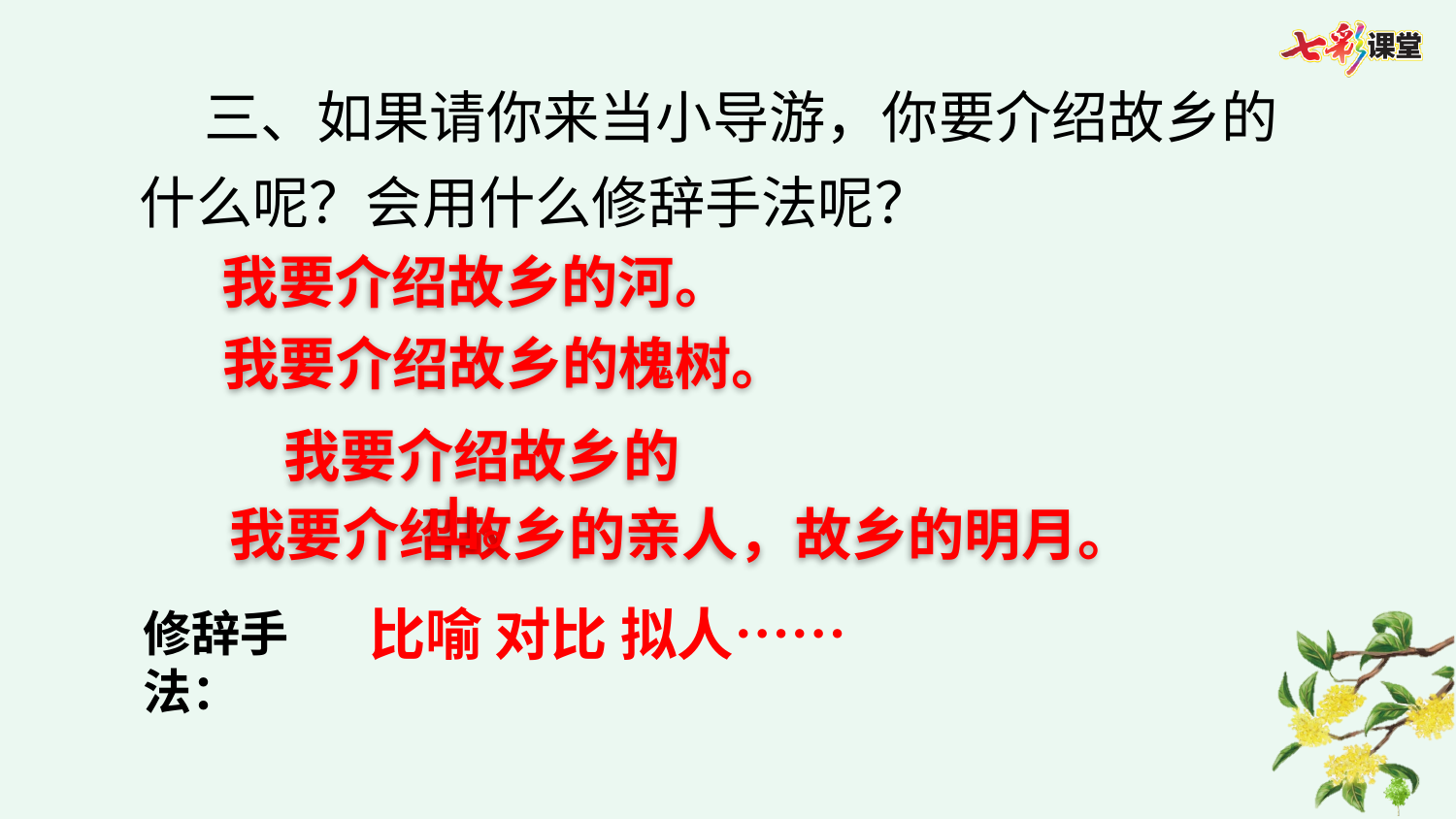

三、如果请你来当小导游，你要介绍故乡的什么呢？会用什么修辞手法呢？
我要介绍故乡的河。
我要介绍故乡的槐树。
我要介绍故乡的山。
我要介绍故乡的亲人，故乡的明月。
比喻 对比 拟人……
修辞手法：